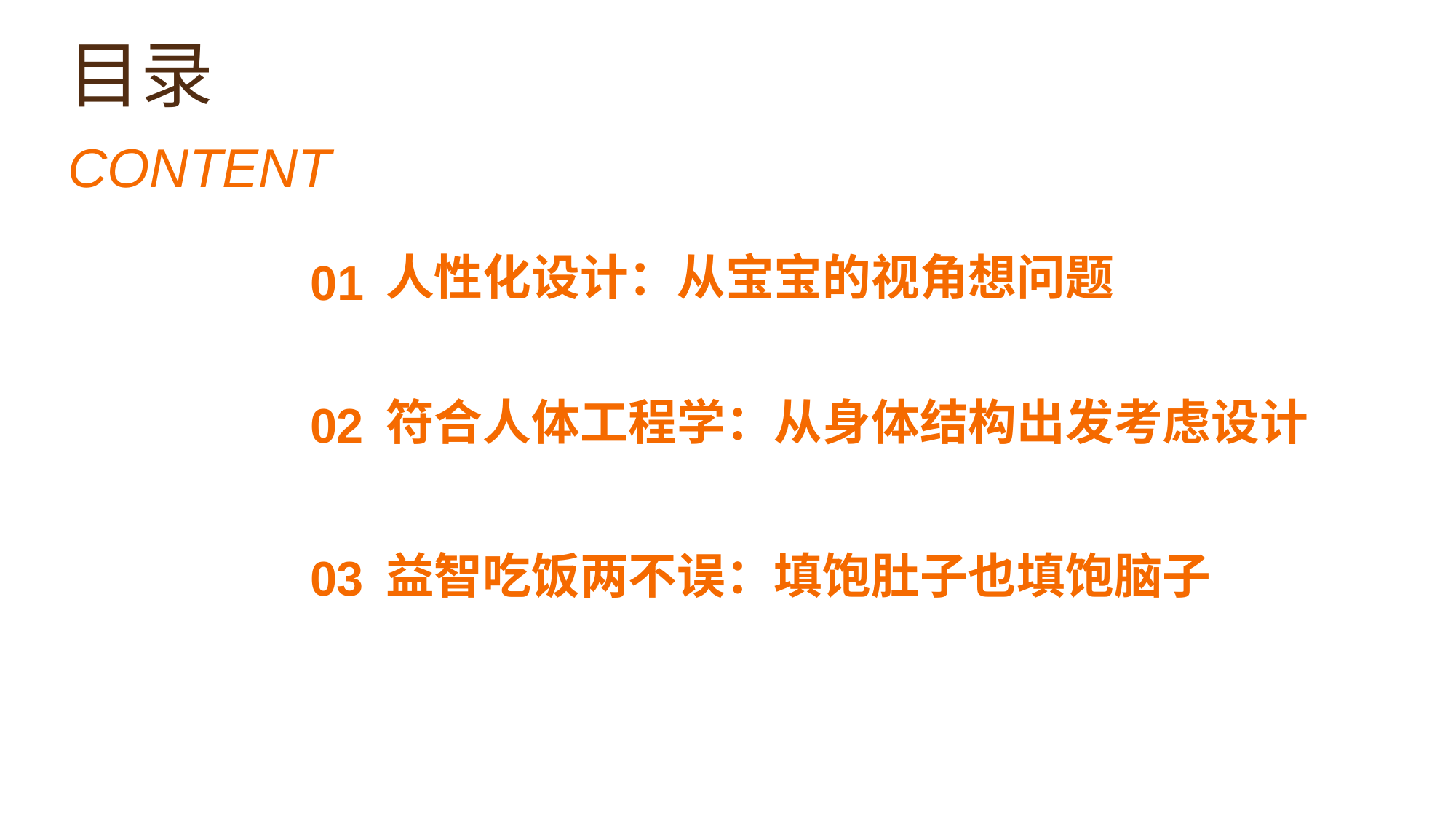

目录
CONTENT
人性化设计：从宝宝的视角想问题
01
符合人体工程学：从身体结构出发考虑设计
02
益智吃饭两不误：填饱肚子也填饱脑子
03